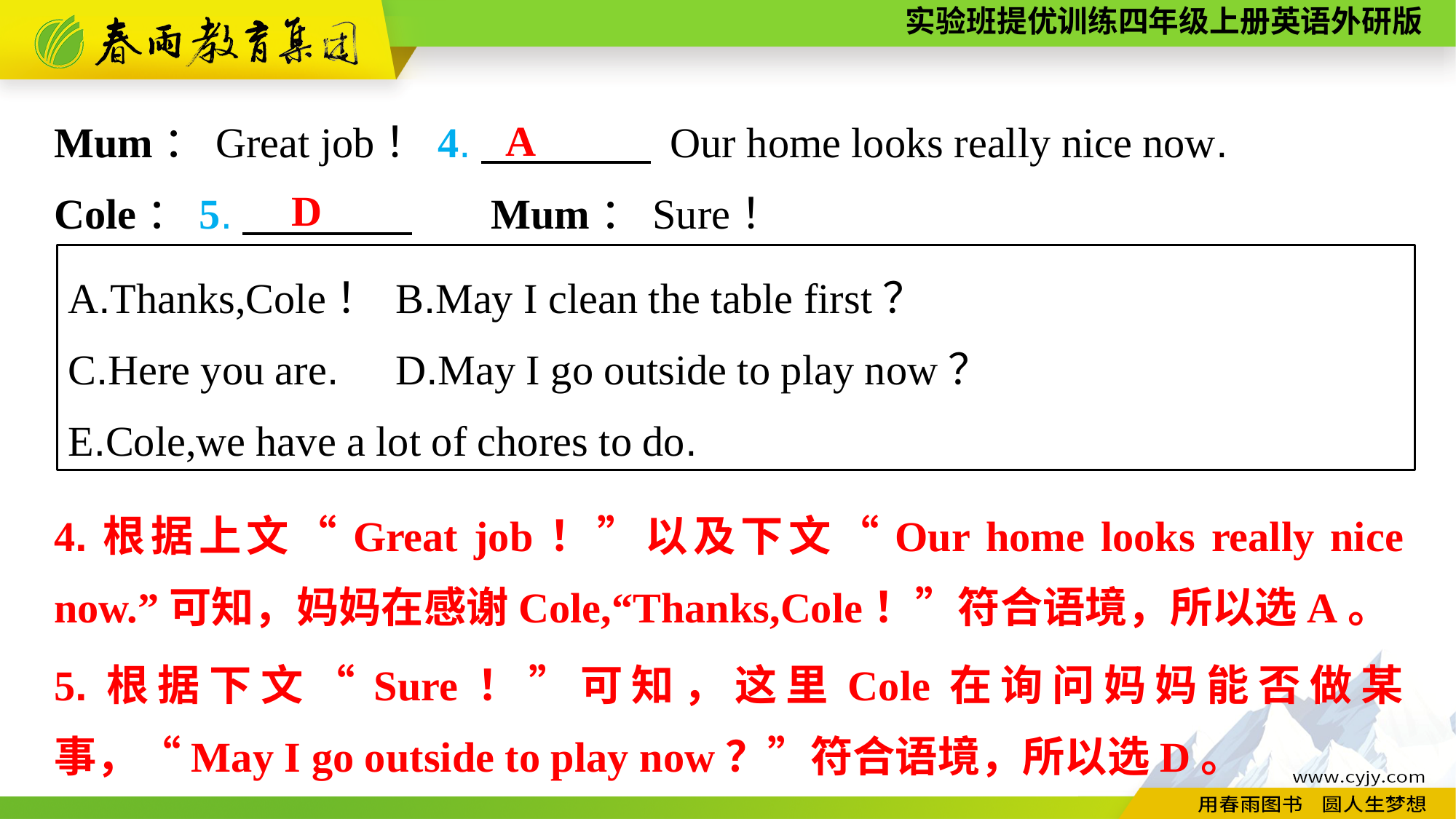

A
Mum：Great job！4.　　　　 Our home looks really nice now.
Cole：5.　　　　　	Mum：Sure！
D
A.Thanks,Cole！	B.May I clean the table first？
C.Here you are.	D.May I go outside to play now？
E.Cole,we have a lot of chores to do.
4.根据上文“Great job！”以及下文“Our home looks really nice now.”可知，妈妈在感谢Cole,“Thanks,Cole！”符合语境，所以选A。
5.根据下文“Sure！”可知，这里Cole在询问妈妈能否做某事，“May I go outside to play now？”符合语境，所以选D。